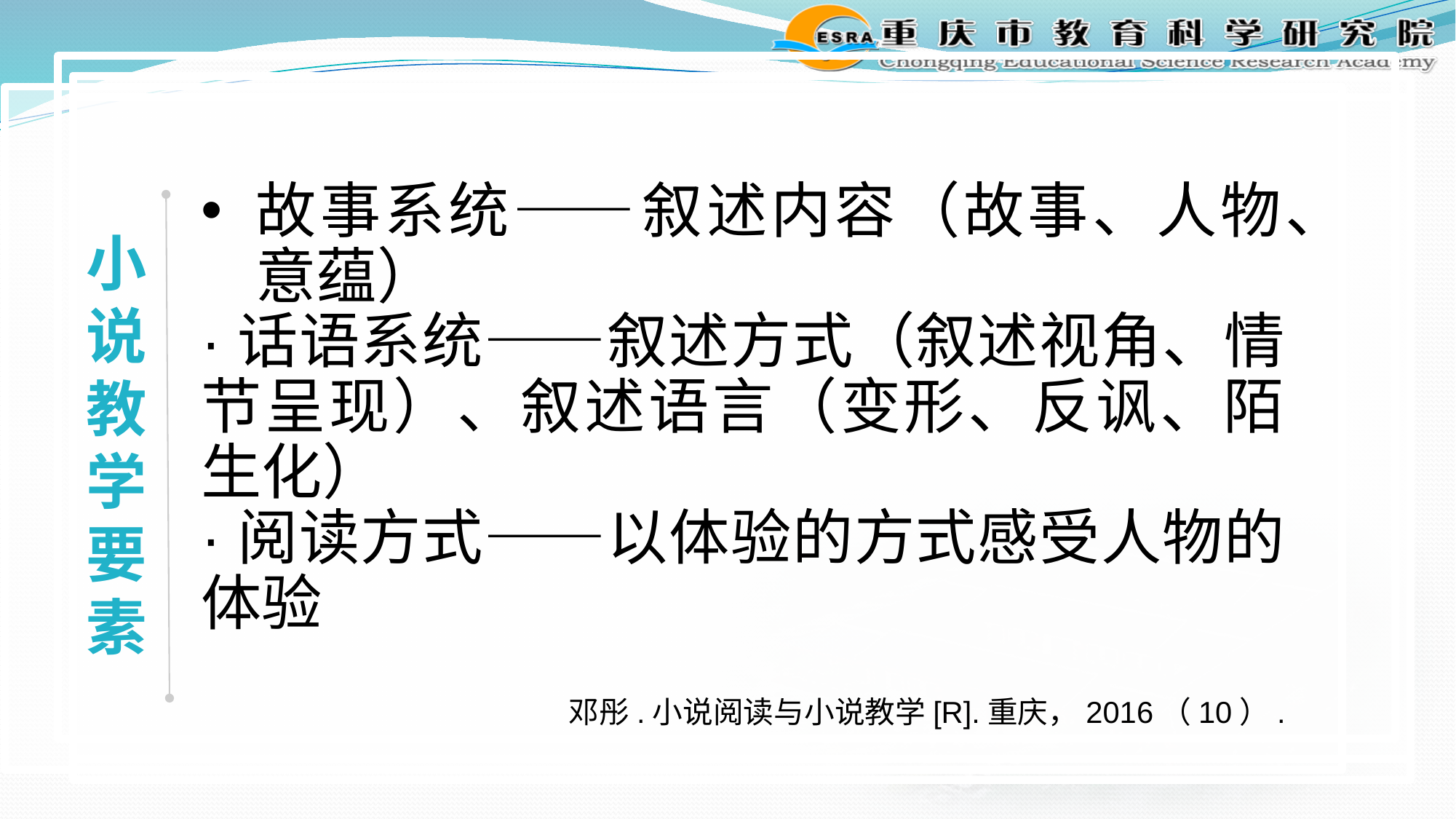

小说教学要素
故事系统——叙述内容（故事、人物、意蕴）
·话语系统——叙述方式（叙述视角、情节呈现）、叙述语言（变形、反讽、陌生化）
·阅读方式——以体验的方式感受人物的体验

邓彤.小说阅读与小说教学[R].重庆，2016（10）.